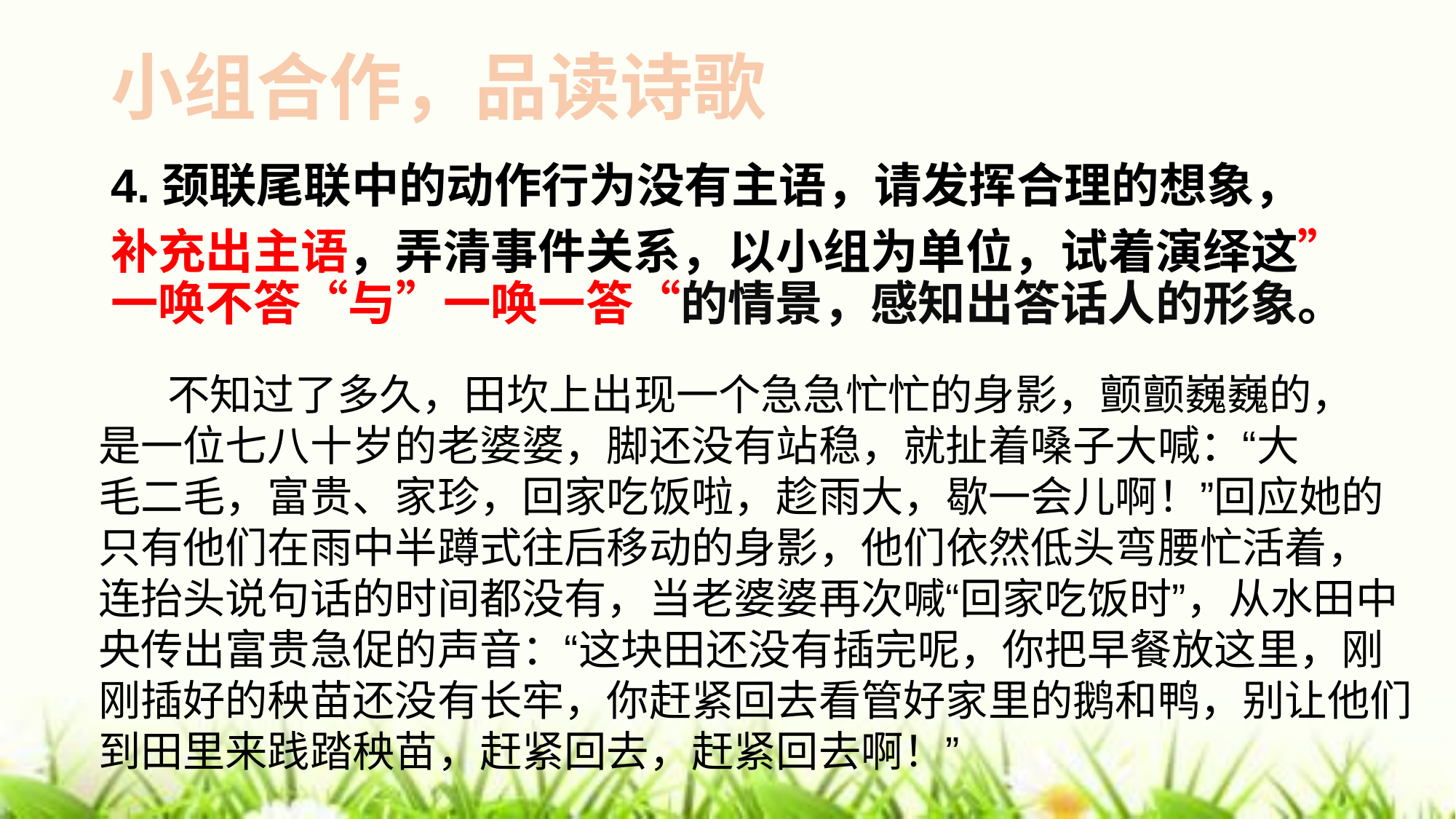

# 小组合作，品读诗歌
4.颈联尾联中的动作行为没有主语，请发挥合理的想象，
补充出主语，弄清事件关系，以小组为单位，试着演绎这”一唤不答“与”一唤一答“的情景，感知出答话人的形象。
     不知过了多久，田坎上出现一个急急忙忙的身影，颤颤巍巍的，
是一位七八十岁的老婆婆，脚还没有站稳，就扯着嗓子大喊：“大
毛二毛，富贵、家珍，回家吃饭啦，趁雨大，歇一会儿啊！”回应她的
只有他们在雨中半蹲式往后移动的身影，他们依然低头弯腰忙活着，
连抬头说句话的时间都没有，当老婆婆再次喊“回家吃饭时”，从水田中央传出富贵急促的声音：“这块田还没有插完呢，你把早餐放这里，刚刚插好的秧苗还没有长牢，你赶紧回去看管好家里的鹅和鸭，别让他们到田里来践踏秧苗，赶紧回去，赶紧回去啊！”